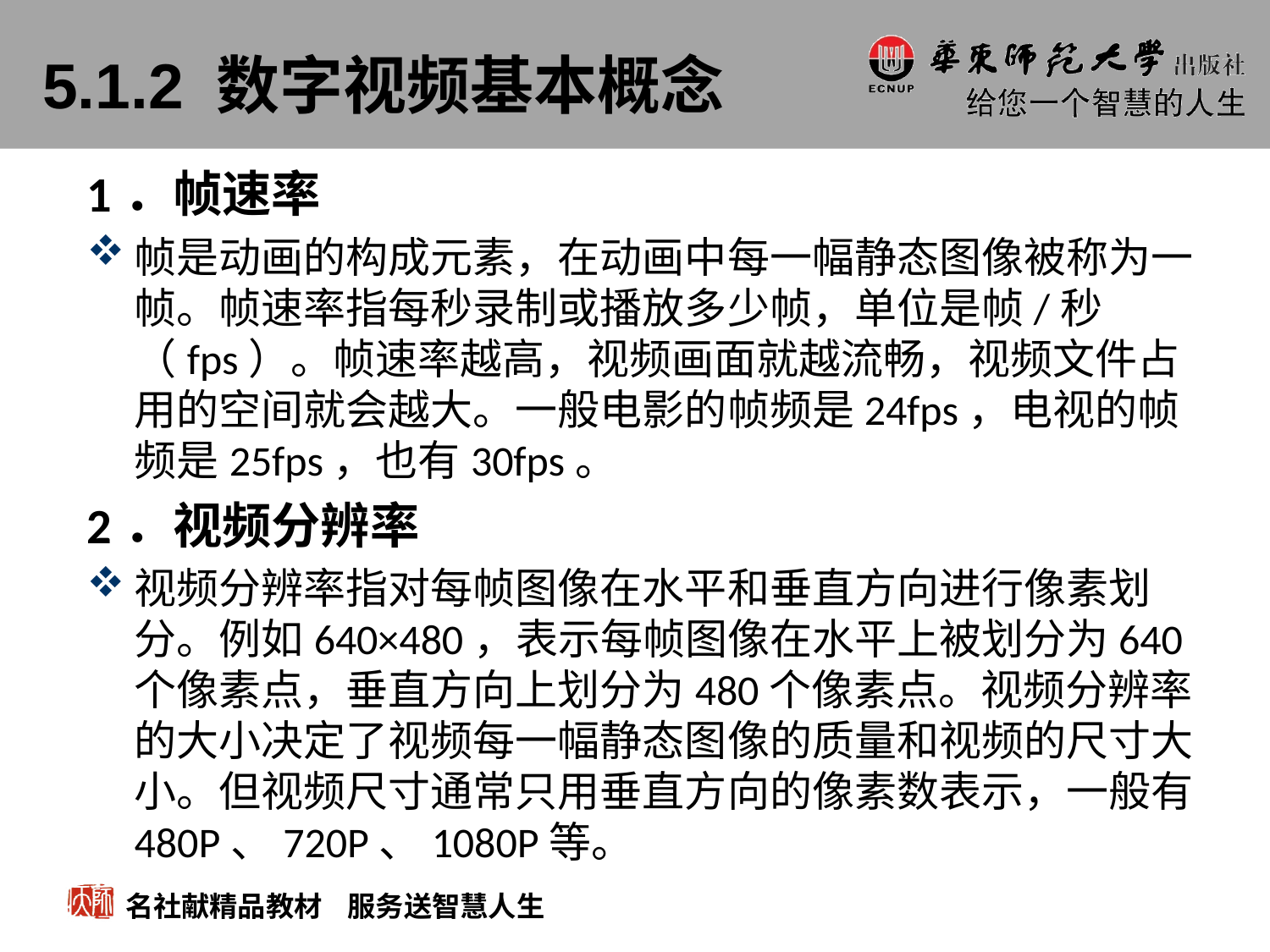

# 5.1.2 数字视频基本概念
1．帧速率
帧是动画的构成元素，在动画中每一幅静态图像被称为一帧。帧速率指每秒录制或播放多少帧，单位是帧/秒（fps）。帧速率越高，视频画面就越流畅，视频文件占用的空间就会越大。一般电影的帧频是24fps，电视的帧频是25fps，也有30fps。
2．视频分辨率
视频分辨率指对每帧图像在水平和垂直方向进行像素划分。例如640×480，表示每帧图像在水平上被划分为640个像素点，垂直方向上划分为480个像素点。视频分辨率的大小决定了视频每一幅静态图像的质量和视频的尺寸大小。但视频尺寸通常只用垂直方向的像素数表示，一般有480P、720P、1080P等。